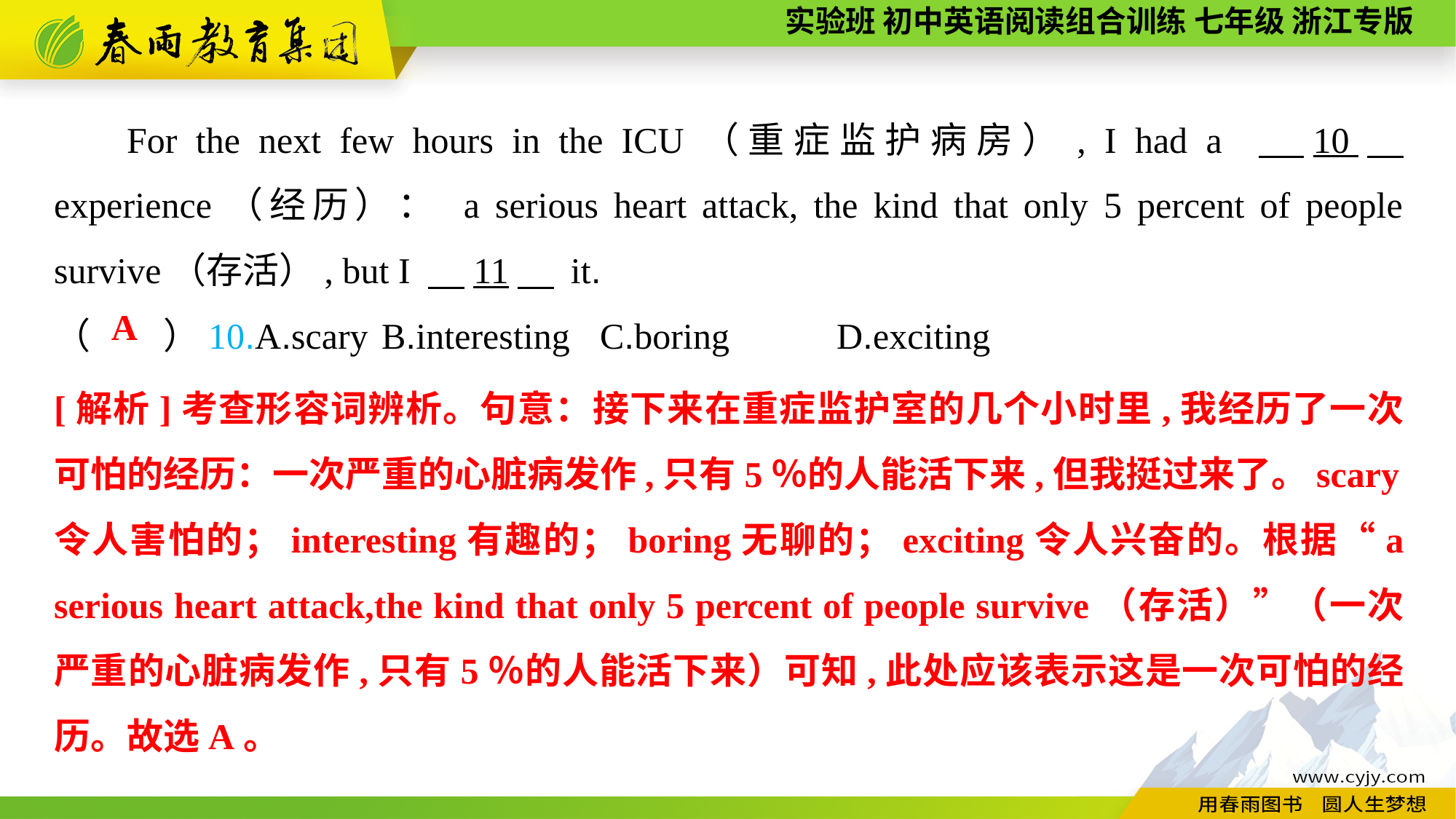

For the next few hours in the ICU（重症监护病房）, I had a 　10　 experience（经历）： a serious heart attack, the kind that only 5 percent of people survive（存活）, but I 　11　 it.
（　　）10.A.scary	B.interesting	C.boring	  D.exciting
A
[解析]考查形容词辨析。句意：接下来在重症监护室的几个小时里,我经历了一次可怕的经历：一次严重的心脏病发作,只有5％的人能活下来,但我挺过来了。scary令人害怕的；interesting有趣的；boring无聊的；exciting令人兴奋的。根据“a serious heart attack,the kind that only 5 percent of people survive（存活）”（一次严重的心脏病发作,只有5％的人能活下来）可知,此处应该表示这是一次可怕的经历。故选A。